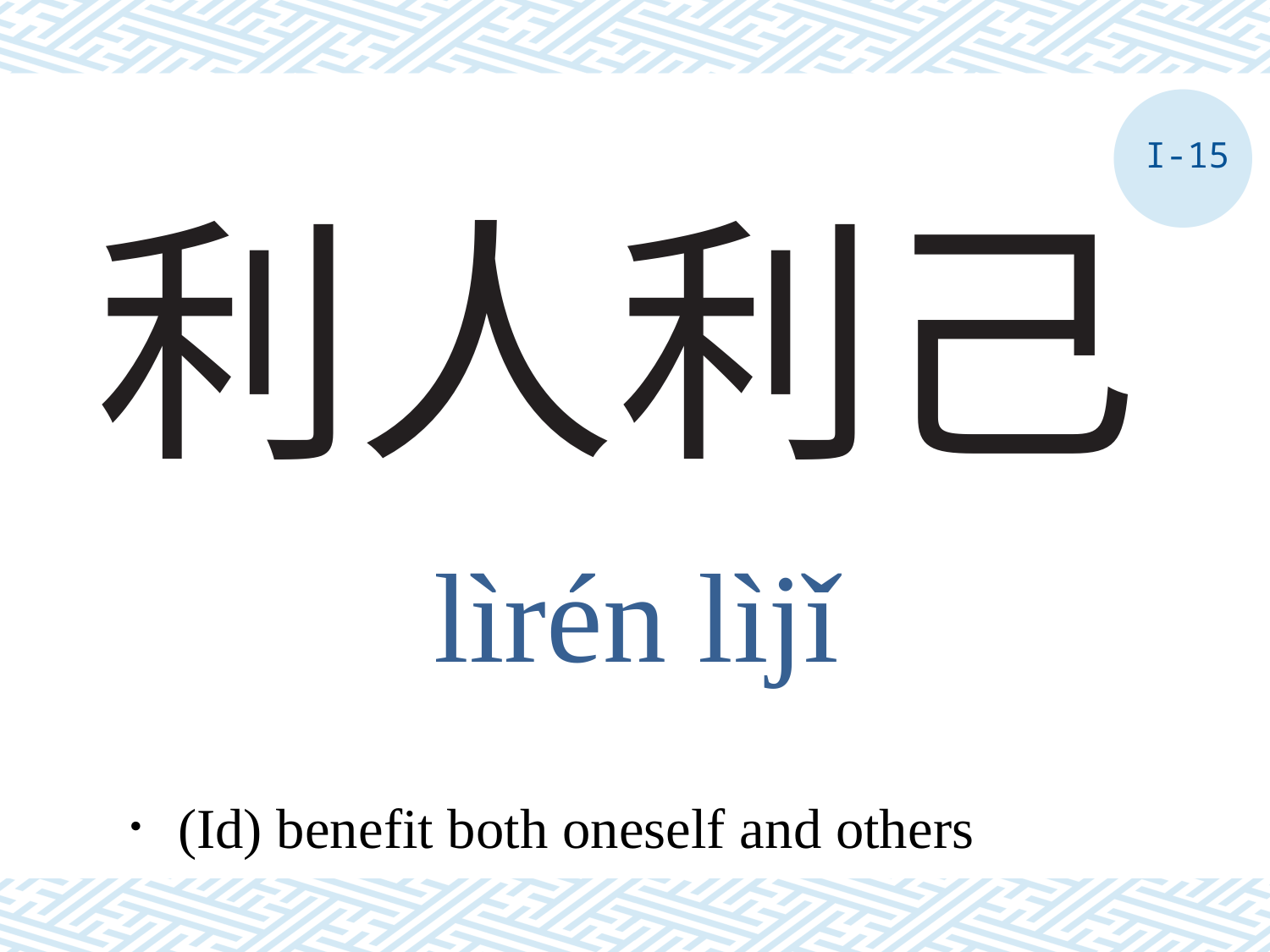

I-15

# 利人利己
lìrén lìjǐ
．(Id) benefit both oneself and others